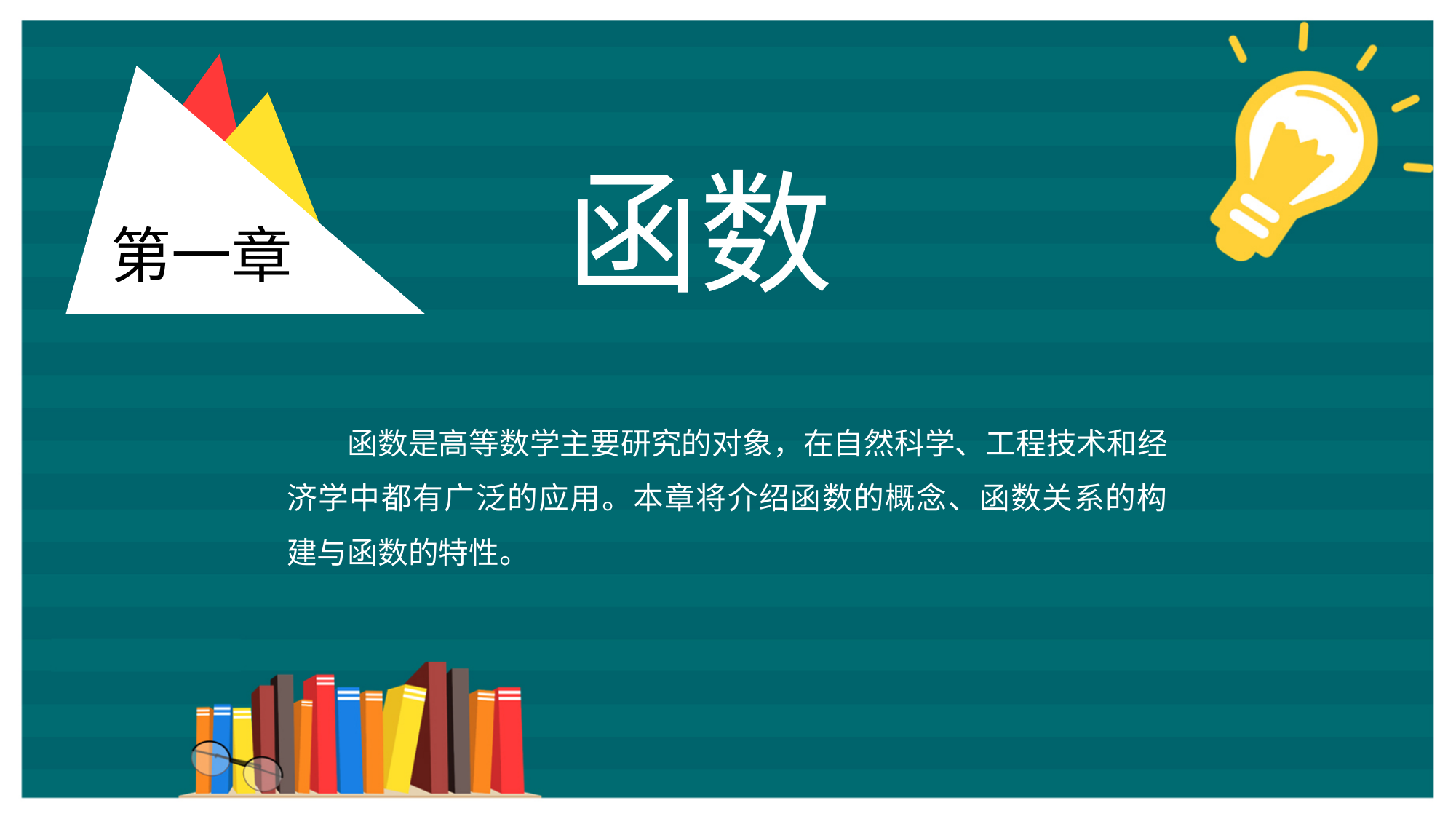

第一章
函数
函数是高等数学主要研究的对象，在自然科学、工程技术和经济学中都有广泛的应用。本章将介绍函数的概念、函数关系的构建与函数的特性。